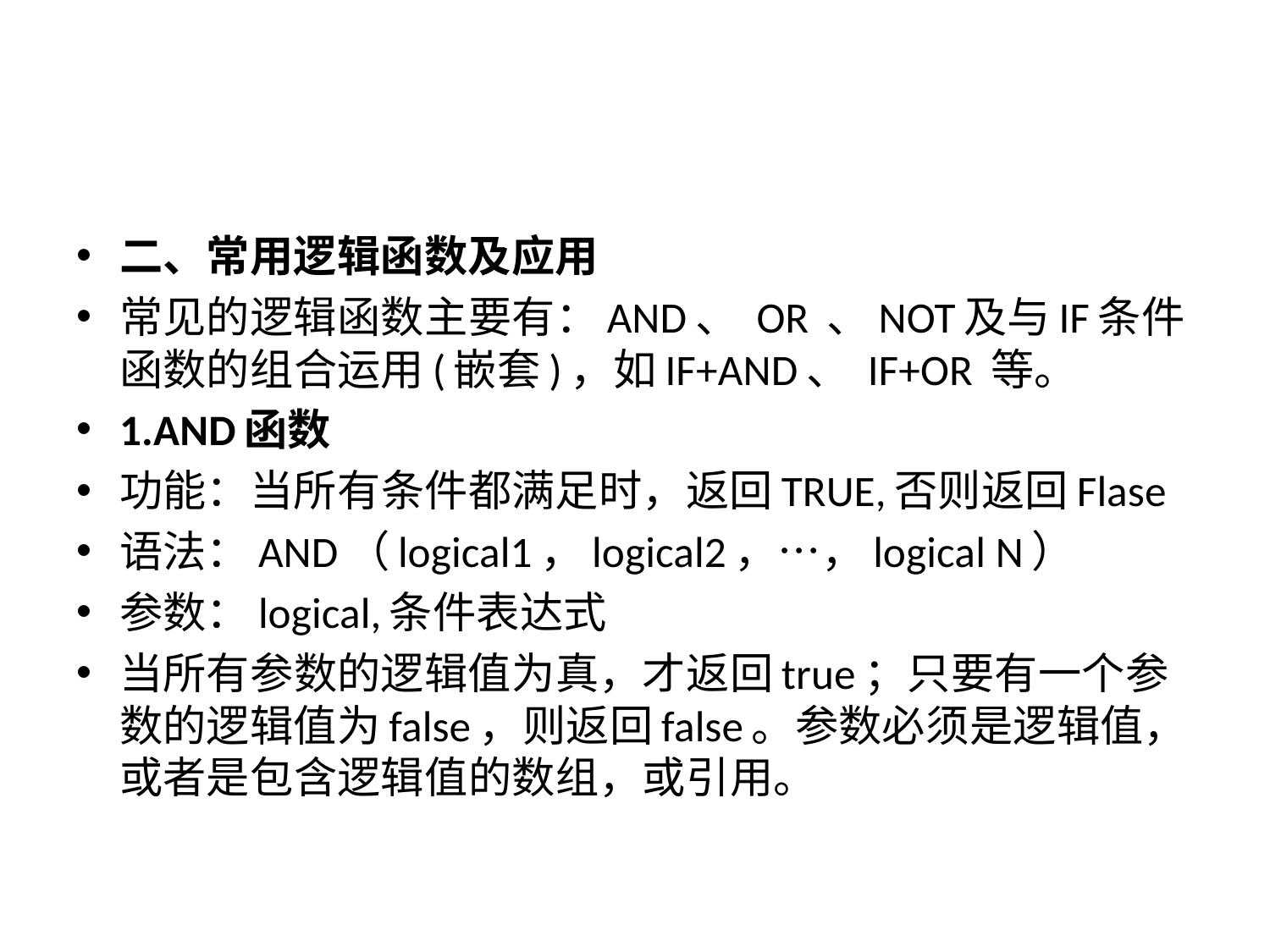

二、常用逻辑函数及应用
常见的逻辑函数主要有：AND、 OR 、NOT及与IF条件函数的组合运用(嵌套)，如IF+AND、 IF+OR 等。
1.AND函数
功能：当所有条件都满足时，返回TRUE,否则返回Flase
语法：AND（logical1，logical2，…，logical N）
参数：logical,条件表达式
当所有参数的逻辑值为真，才返回true；只要有一个参数的逻辑值为false，则返回false。参数必须是逻辑值，或者是包含逻辑值的数组，或引用。